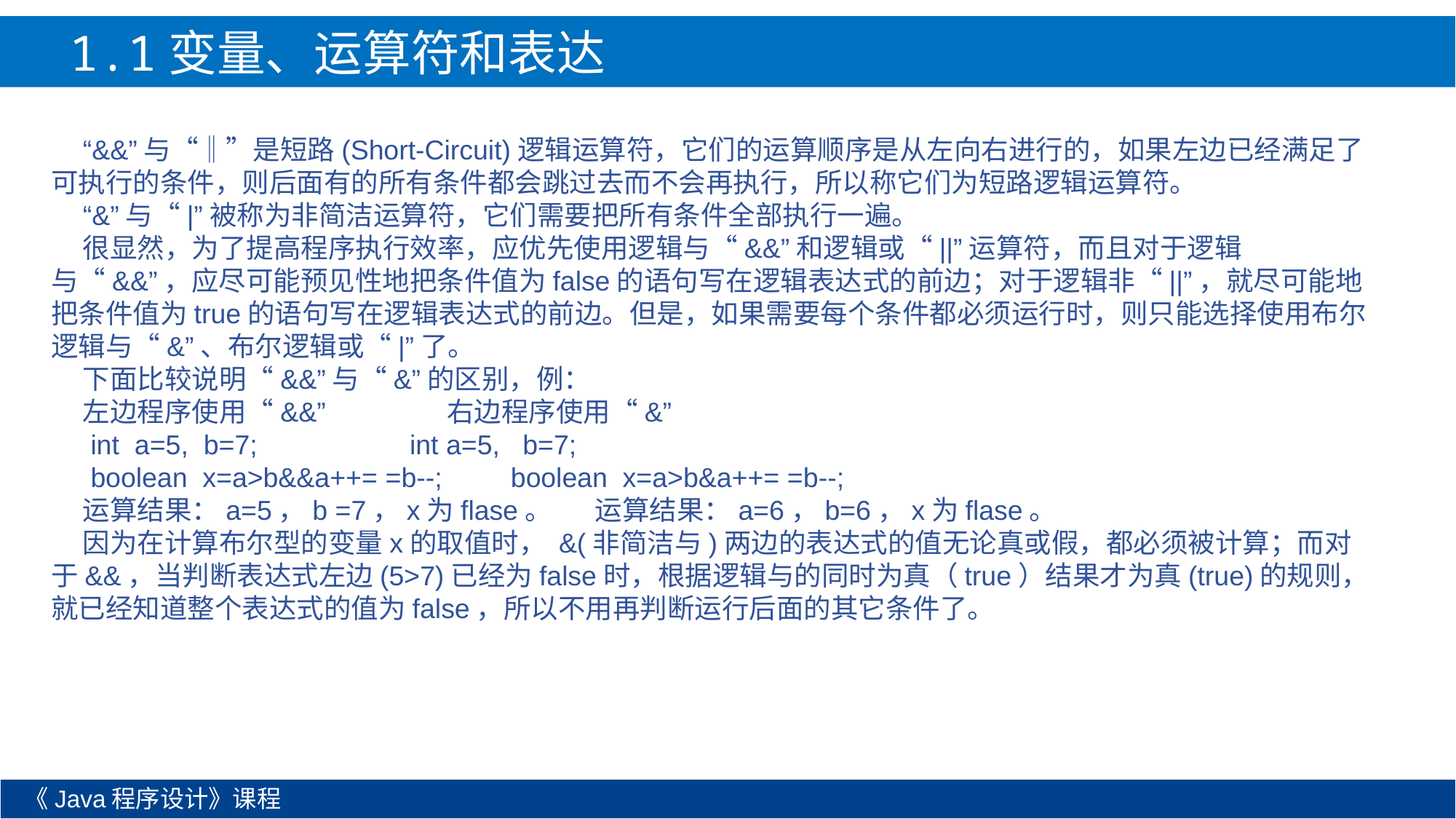

1.1变量、运算符和表达式
“&&”与“‖”是短路(Short-Circuit)逻辑运算符，它们的运算顺序是从左向右进行的，如果左边已经满足了可执行的条件，则后面有的所有条件都会跳过去而不会再执行，所以称它们为短路逻辑运算符。
“&”与“|”被称为非简洁运算符，它们需要把所有条件全部执行一遍。
很显然，为了提高程序执行效率，应优先使用逻辑与“&&”和逻辑或“||”运算符，而且对于逻辑与“&&”，应尽可能预见性地把条件值为false的语句写在逻辑表达式的前边；对于逻辑非“||”，就尽可能地把条件值为true的语句写在逻辑表达式的前边。但是，如果需要每个条件都必须运行时，则只能选择使用布尔逻辑与“&”、布尔逻辑或“|”了。
下面比较说明“&&”与“&”的区别，例：
左边程序使用“&&”               右边程序使用“&”
 int  a=5,  b=7;                    int a=5,   b=7;
 boolean  x=a>b&&a++= =b--;         boolean  x=a>b&a++= =b--;
运算结果：a=5，b =7，x为flase。       运算结果：a=6，b=6，x为flase。
因为在计算布尔型的变量x的取值时， &(非简洁与)两边的表达式的值无论真或假，都必须被计算；而对于&&，当判断表达式左边(5>7)已经为false时，根据逻辑与的同时为真（true）结果才为真(true)的规则，就已经知道整个表达式的值为false，所以不用再判断运行后面的其它条件了。
《Java程序设计》课程